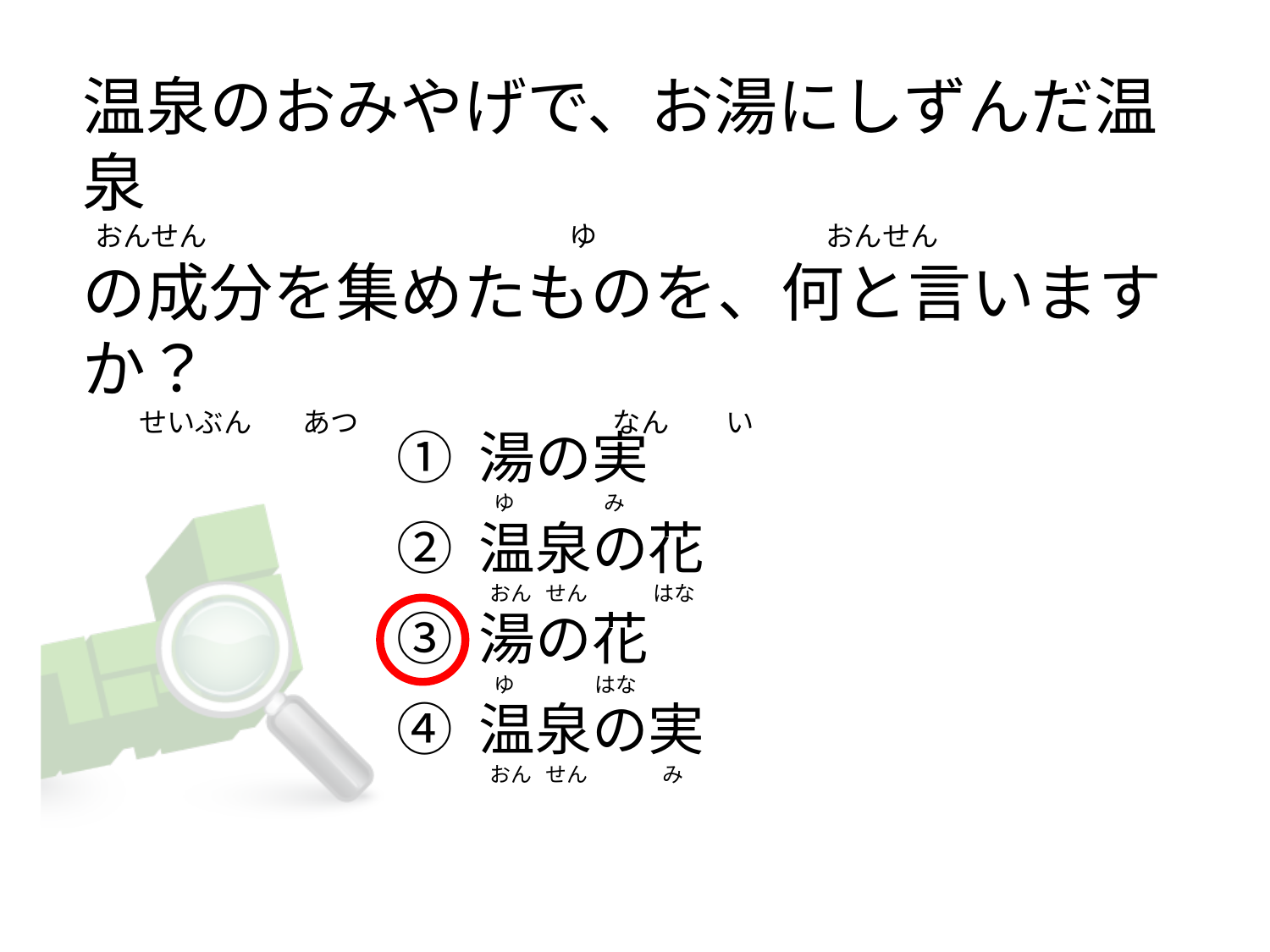

# 温泉のおみやげで、お湯にしずんだ温泉   おんせん                                                         ゆ                                    おんせん の成分を集めたものを、何と言いますか？          せいぶん        あつ                                        なん         い
① 湯の実
② 温泉の花
③ 湯の花
④ 温泉の実
   ゆ                   み
  おん   せん              はな

   ゆ                 はな
  おん   せん                み